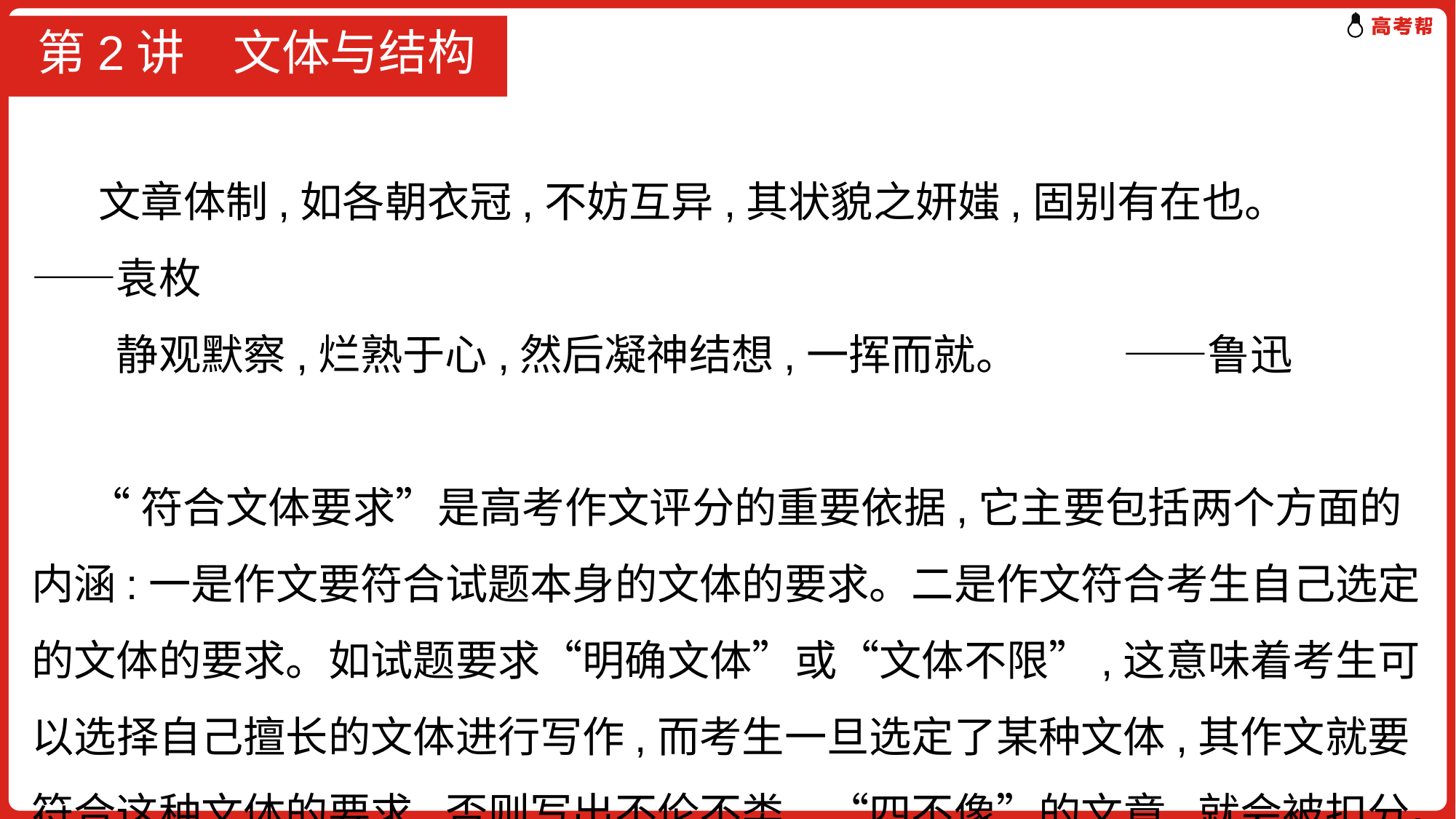

# 第2讲　文体与结构
      文章体制,如各朝衣冠,不妨互异,其状貌之妍媸,固别有在也。	——袁枚
　　静观默察,烂熟于心,然后凝神结想,一挥而就。 	——鲁迅

      “符合文体要求”是高考作文评分的重要依据,它主要包括两个方面的内涵:一是作文要符合试题本身的文体的要求。二是作文符合考生自己选定的文体的要求。如试题要求“明确文体”或“文体不限”,这意味着考生可以选择自己擅长的文体进行写作,而考生一旦选定了某种文体,其作文就要符合这种文体的要求,否则写出不伦不类、“四不像”的文章,就会被扣分。除